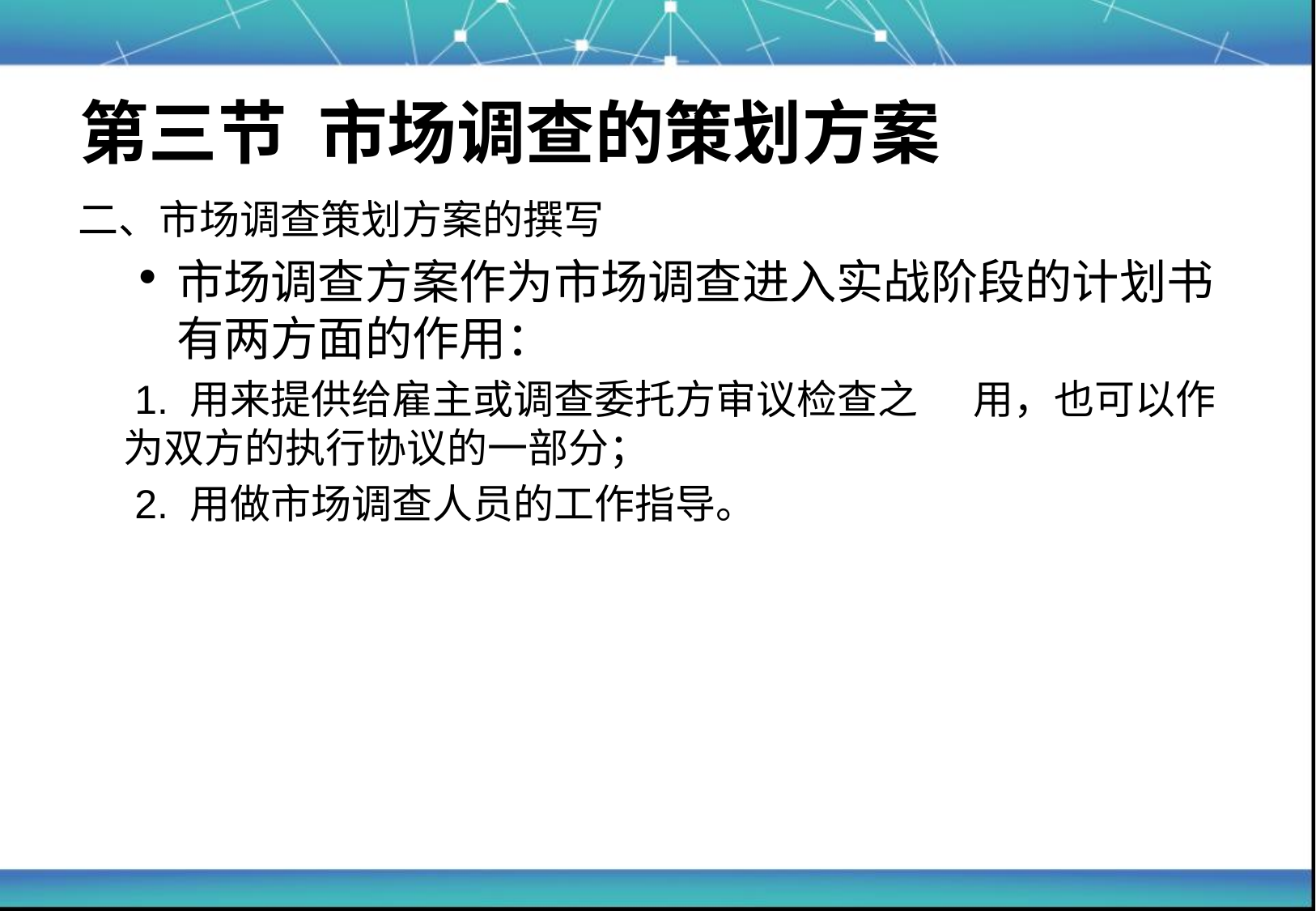

# 第三节  市场调查的策划方案
二、市场调查策划方案的撰写
市场调查方案作为市场调查进入实战阶段的计划书有两方面的作用：
   	 1. 用来提供给雇主或调查委托方审议检查之	用，也可以作为双方的执行协议的一部分；
	 2. 用做市场调查人员的工作指导。